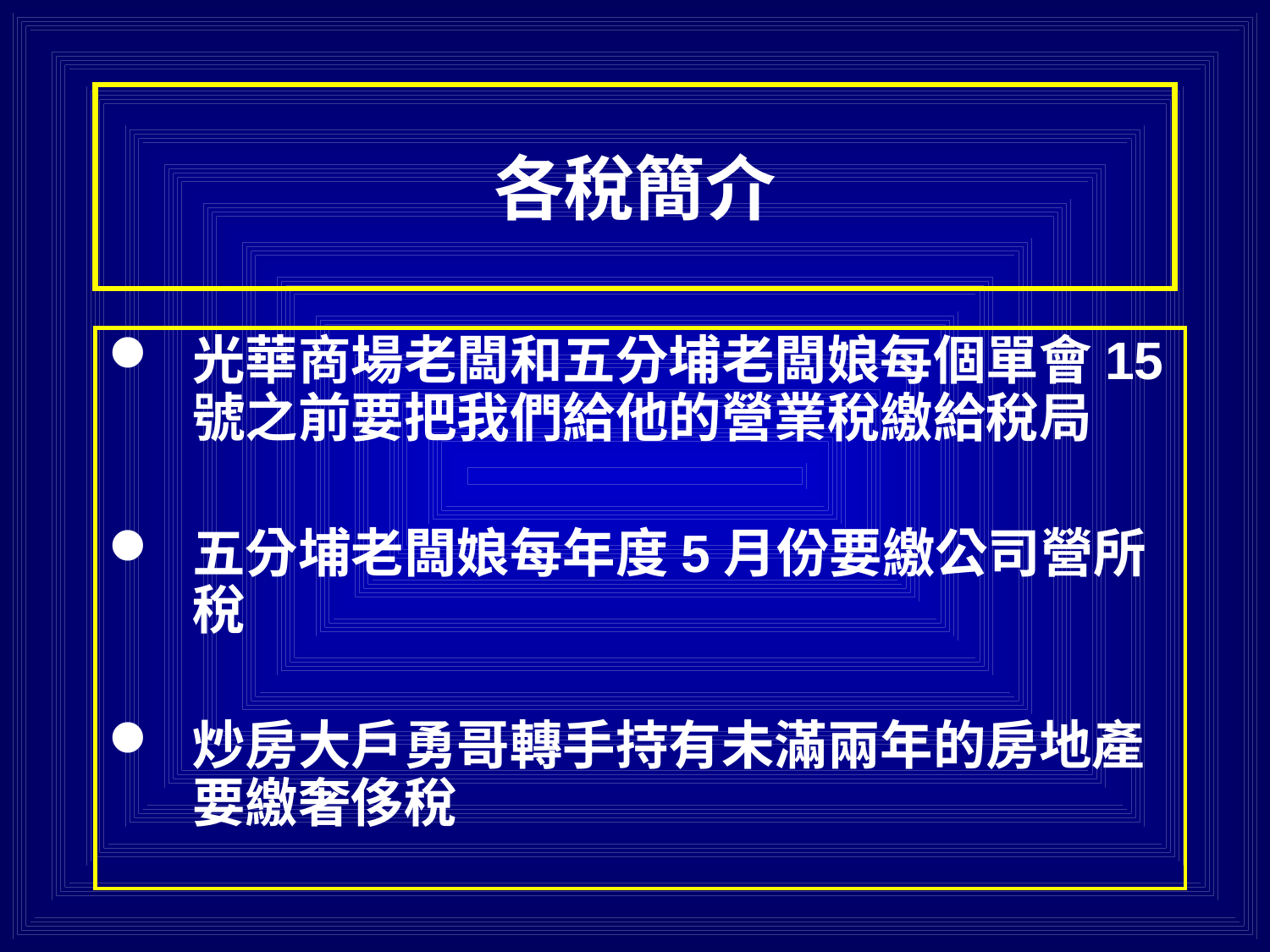

# 各稅簡介
光華商場老闆和五分埔老闆娘每個單會15號之前要把我們給他的營業稅繳給稅局

五分埔老闆娘每年度5月份要繳公司營所稅

炒房大戶勇哥轉手持有未滿兩年的房地產要繳奢侈稅